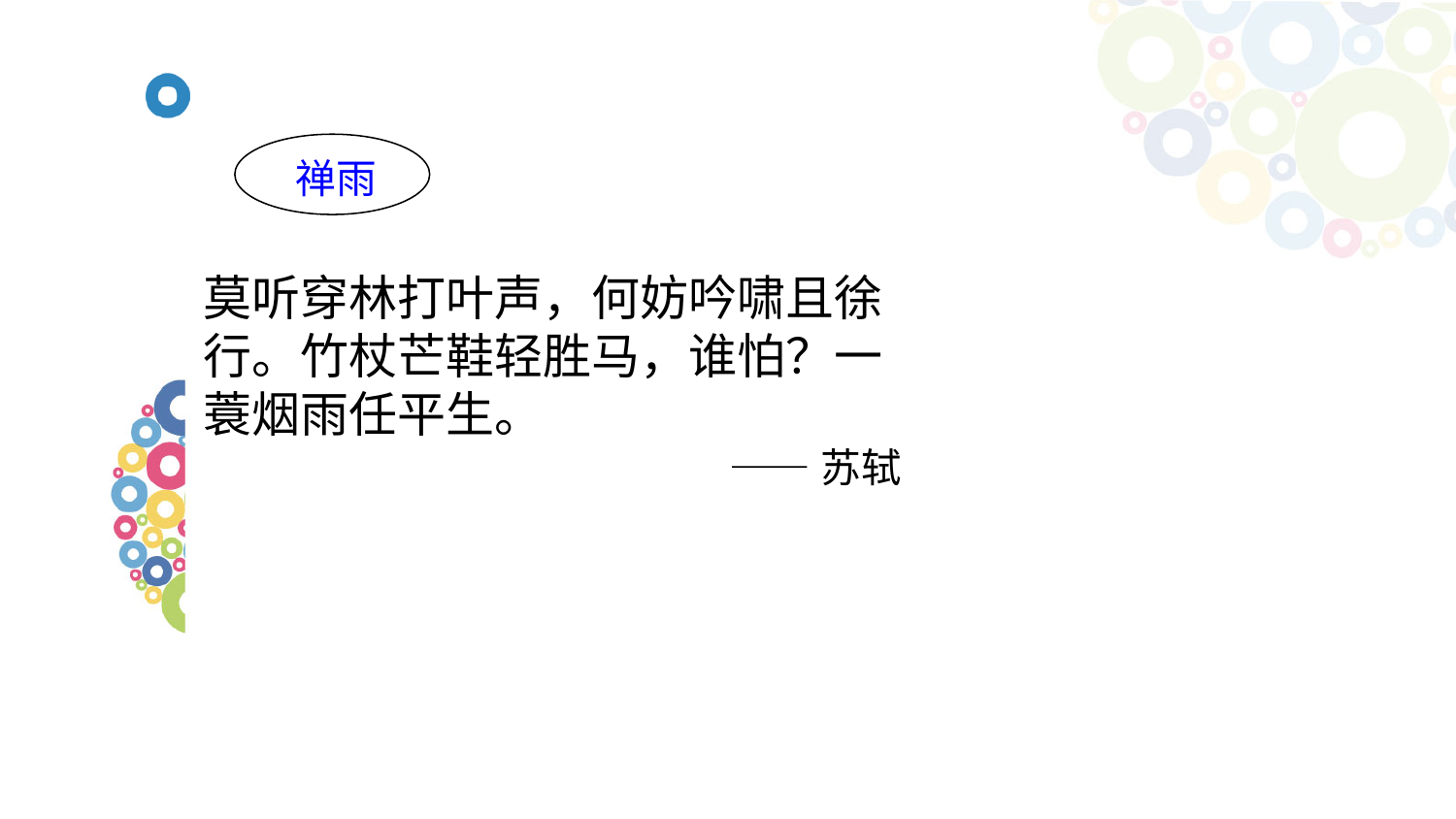

禅雨
莫听穿林打叶声，何妨吟啸且徐行。竹杖芒鞋轻胜马，谁怕？一蓑烟雨任平生。
——苏轼